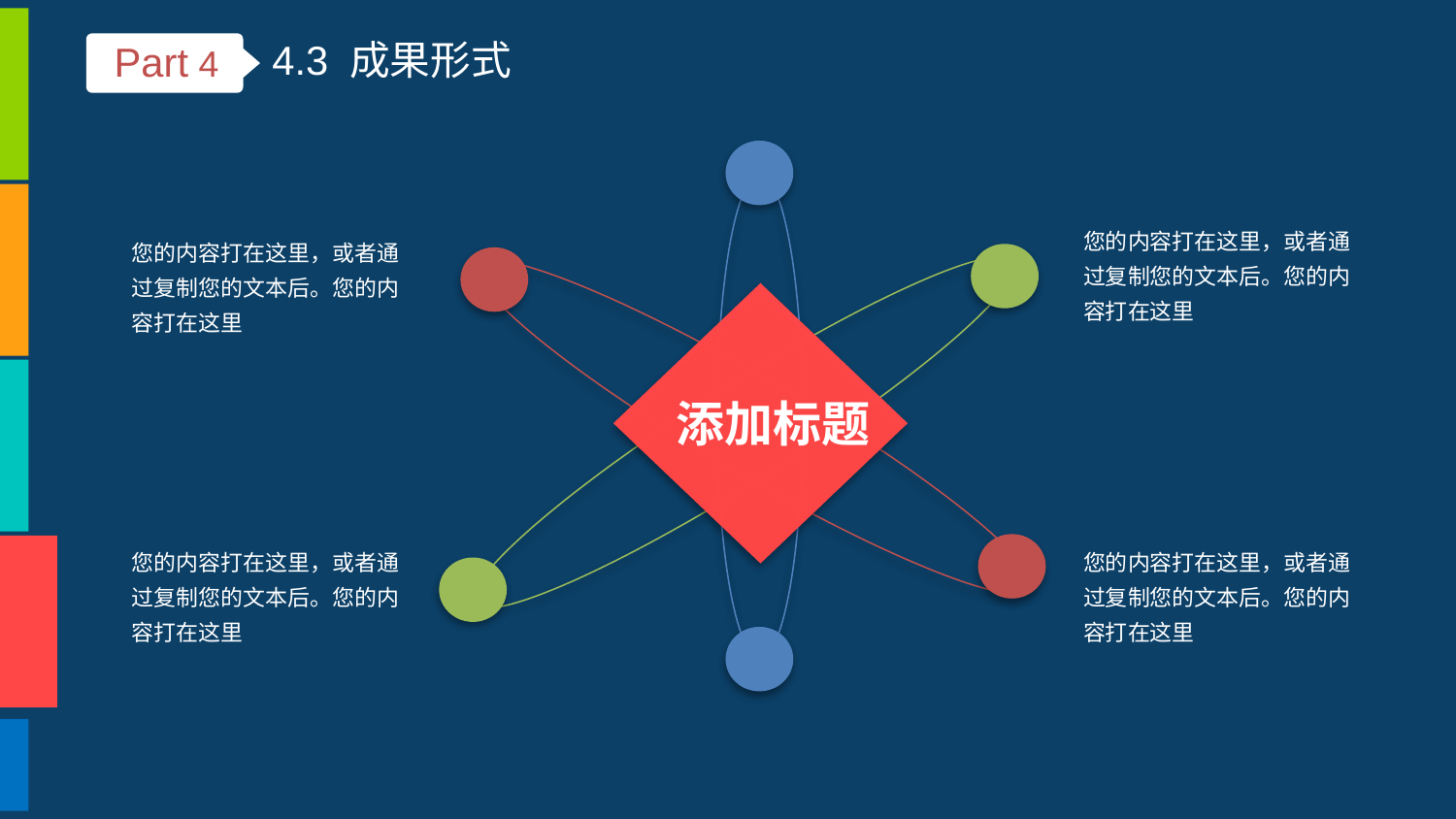

4.3 成果形式
Part 4

添加标题

您的内容打在这里，或者通过复制您的文本后。您的内容打在这里
您的内容打在这里，或者通过复制您的文本后。您的内容打在这里

您的内容打在这里，或者通过复制您的文本后。您的内容打在这里
您的内容打在这里，或者通过复制您的文本后。您的内容打在这里